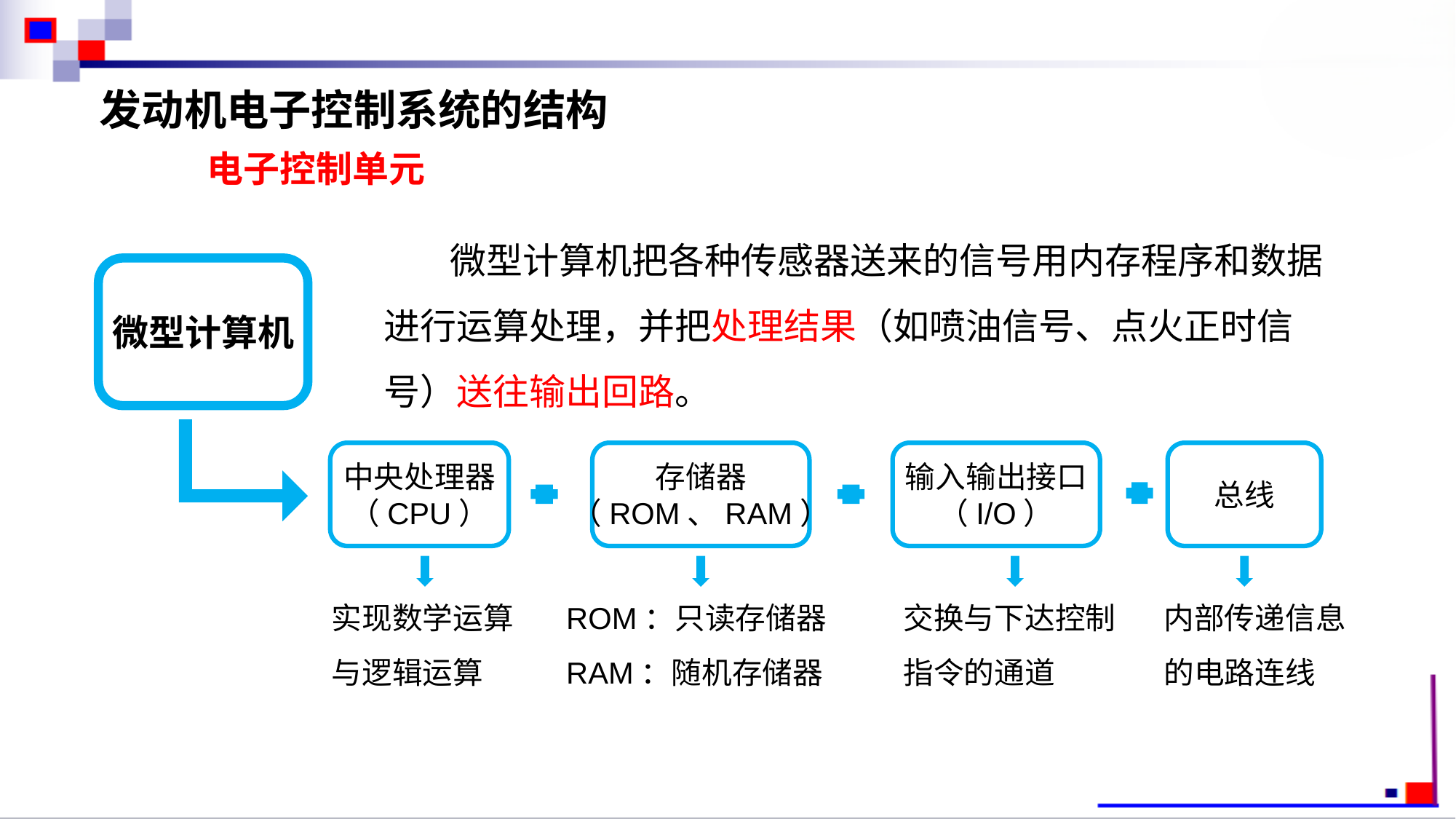

发动机电子控制系统的结构
电子控制单元
       微型计算机把各种传感器送来的信号用内存程序和数据进行运算处理，并把处理结果（如喷油信号、点火正时信号）送往输出回路。
微型计算机

中央处理器
（CPU）
存储器
（ROM、RAM）
输入输出接口
（I/O）
总线

实现数学运算与逻辑运算
ROM：只读存储器
RAM：随机存储器
交换与下达控制指令的通道
内部传递信息的电路连线